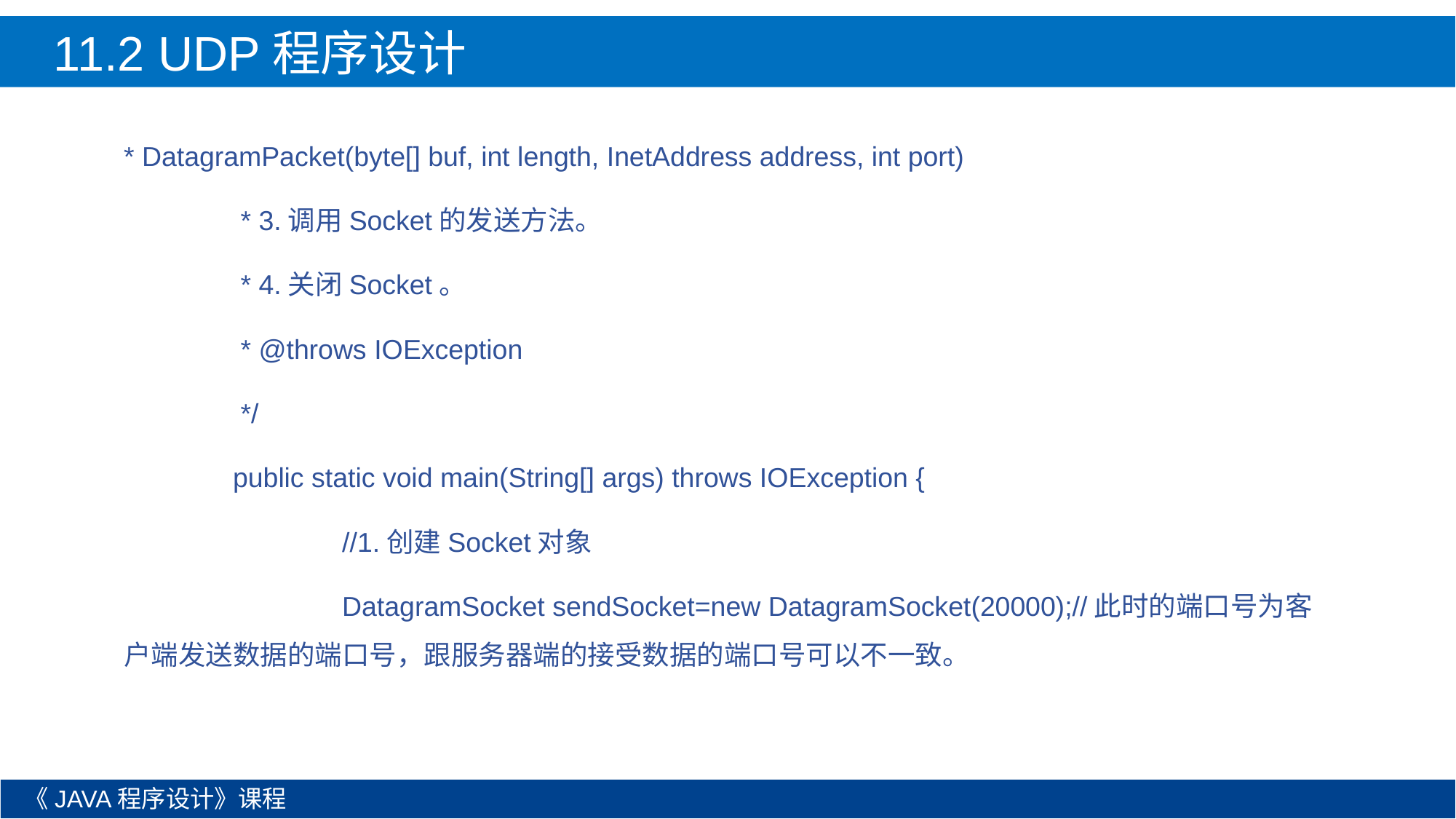

11.2 UDP程序设计
* DatagramPacket(byte[] buf, int length, InetAddress address, int port)
	 * 3.调用Socket的发送方法。
	 * 4.关闭Socket。
	 * @throws IOException
	 */
	public static void main(String[] args) throws IOException {
		//1.创建Socket对象
		DatagramSocket sendSocket=new DatagramSocket(20000);//此时的端口号为客户端发送数据的端口号，跟服务器端的接受数据的端口号可以不一致。
《JAVA程序设计》课程